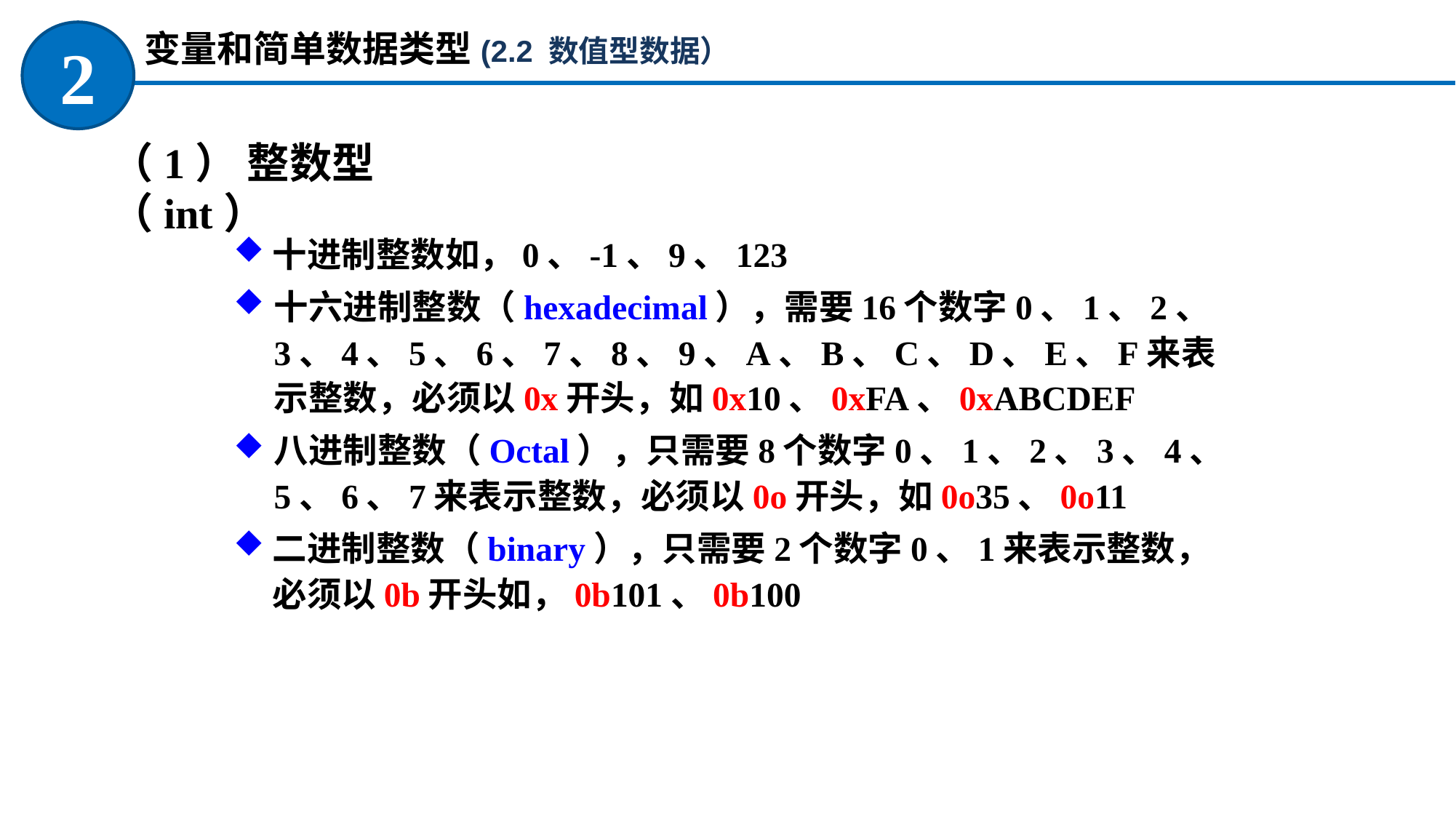

变量和简单数据类型(2.2 数值型数据）
2
（1） 整数型（int）
十进制整数如，0、-1、9、123
十六进制整数（hexadecimal），需要16个数字0、1、2、3、4、5、6、7、8、9、A、B、C、D、E、F来表示整数，必须以0x开头，如0x10、0xFA、0xABCDEF
八进制整数（Octal），只需要8个数字0、1、2、3、4、5、6、7来表示整数，必须以0o开头，如0o35、0o11
二进制整数（binary），只需要2个数字0、1来表示整数，必须以0b开头如，0b101、0b100